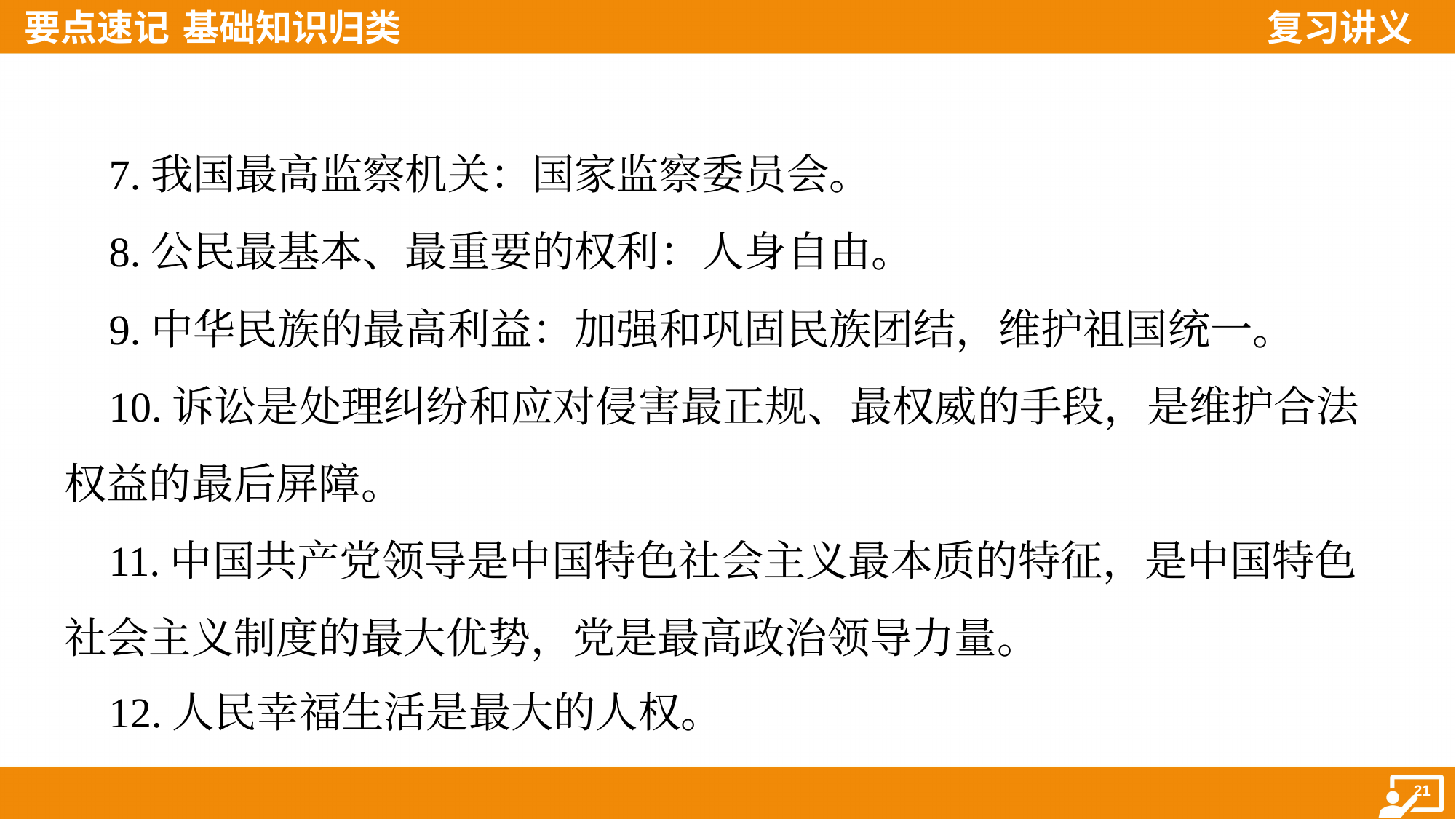

7.我国最高监察机关：国家监察委员会。
    8.公民最基本、最重要的权利：人身自由。
    9.中华民族的最高利益：加强和巩固民族团结，维护祖国统一。
    10.诉讼是处理纠纷和应对侵害最正规、最权威的手段，是维护合法
权益的最后屏障。
    11.中国共产党领导是中国特色社会主义最本质的特征，是中国特色
社会主义制度的最大优势，党是最高政治领导力量。
    12.人民幸福生活是最大的人权。